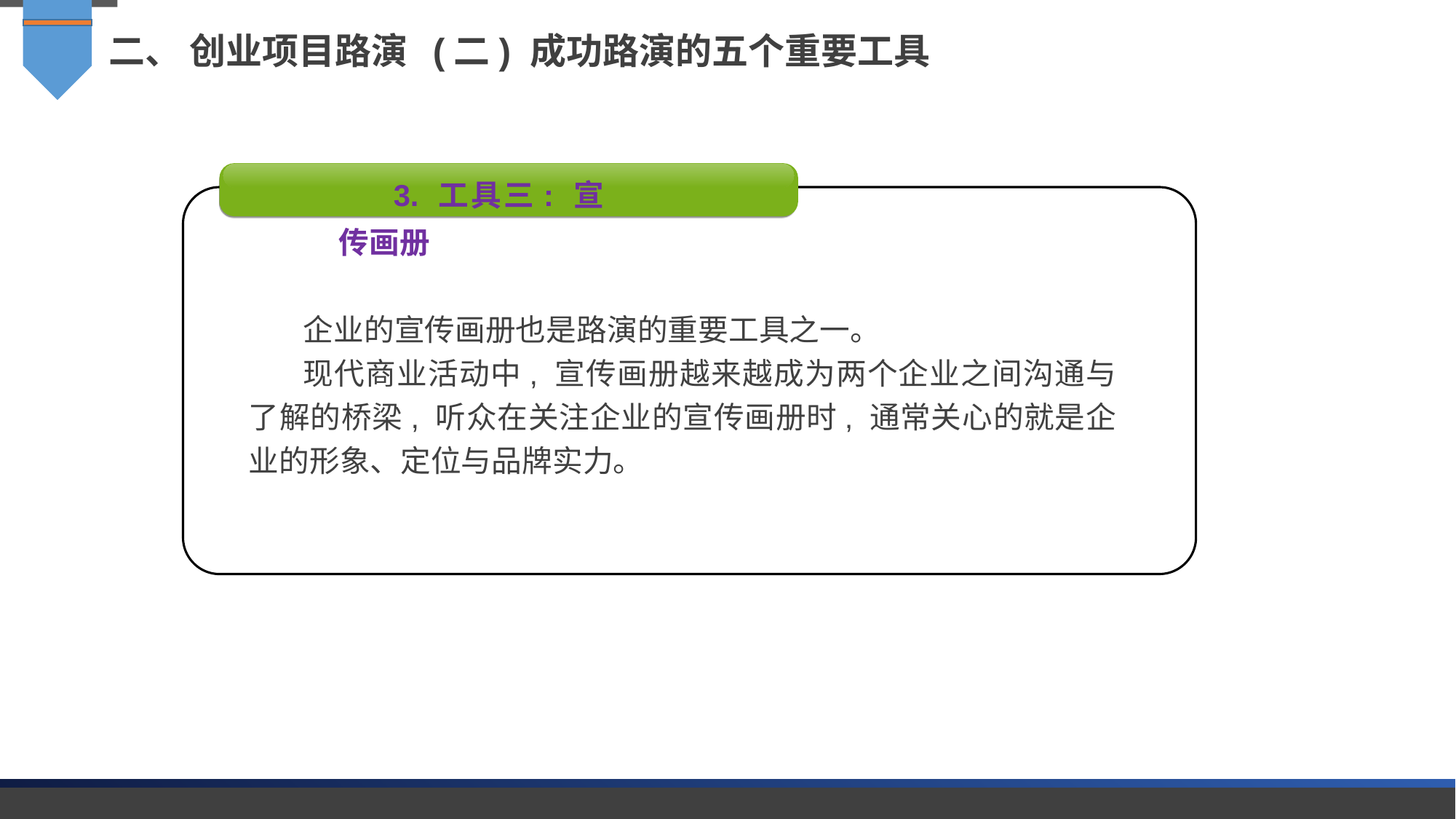

二、 创业项目路演  (二) 成功路演的五个重要工具
3. 工具三: 宣传画册

企业的宣传画册也是路演的重要工具之一。
现代商业活动中, 宣传画册越来越成为两个企业之间沟通与了解的桥梁, 听众在关注企业的宣传画册时, 通常关心的就是企业的形象、定位与品牌实力。